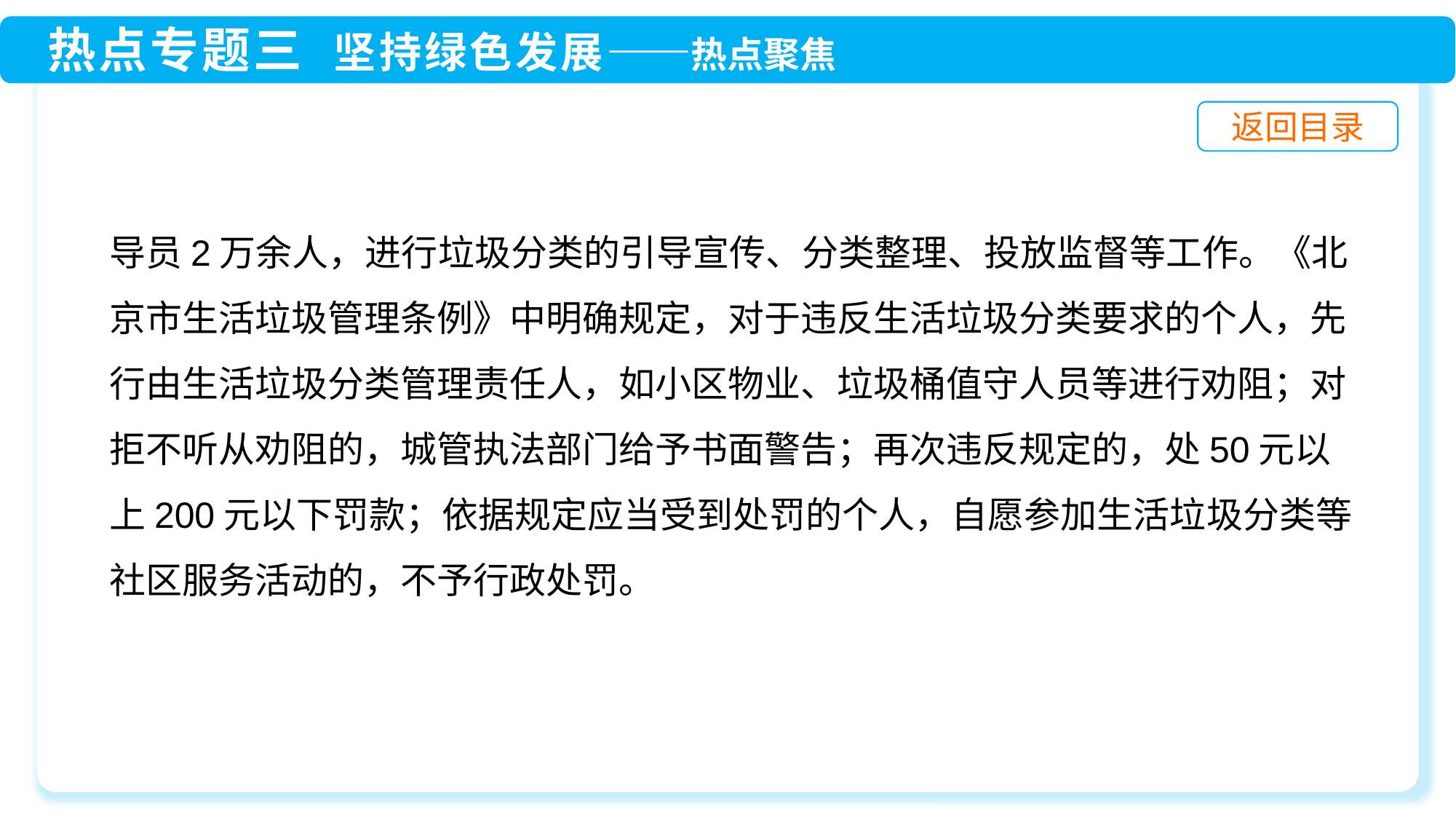

导员2万余人，进行垃圾分类的引导宣传、分类整理、投放监督等工作。《北京市生活垃圾管理条例》中明确规定，对于违反生活垃圾分类要求的个人，先行由生活垃圾分类管理责任人，如小区物业、垃圾桶值守人员等进行劝阻；对拒不听从劝阻的，城管执法部门给予书面警告；再次违反规定的，处50元以上200元以下罚款；依据规定应当受到处罚的个人，自愿参加生活垃圾分类等社区服务活动的，不予行政处罚。